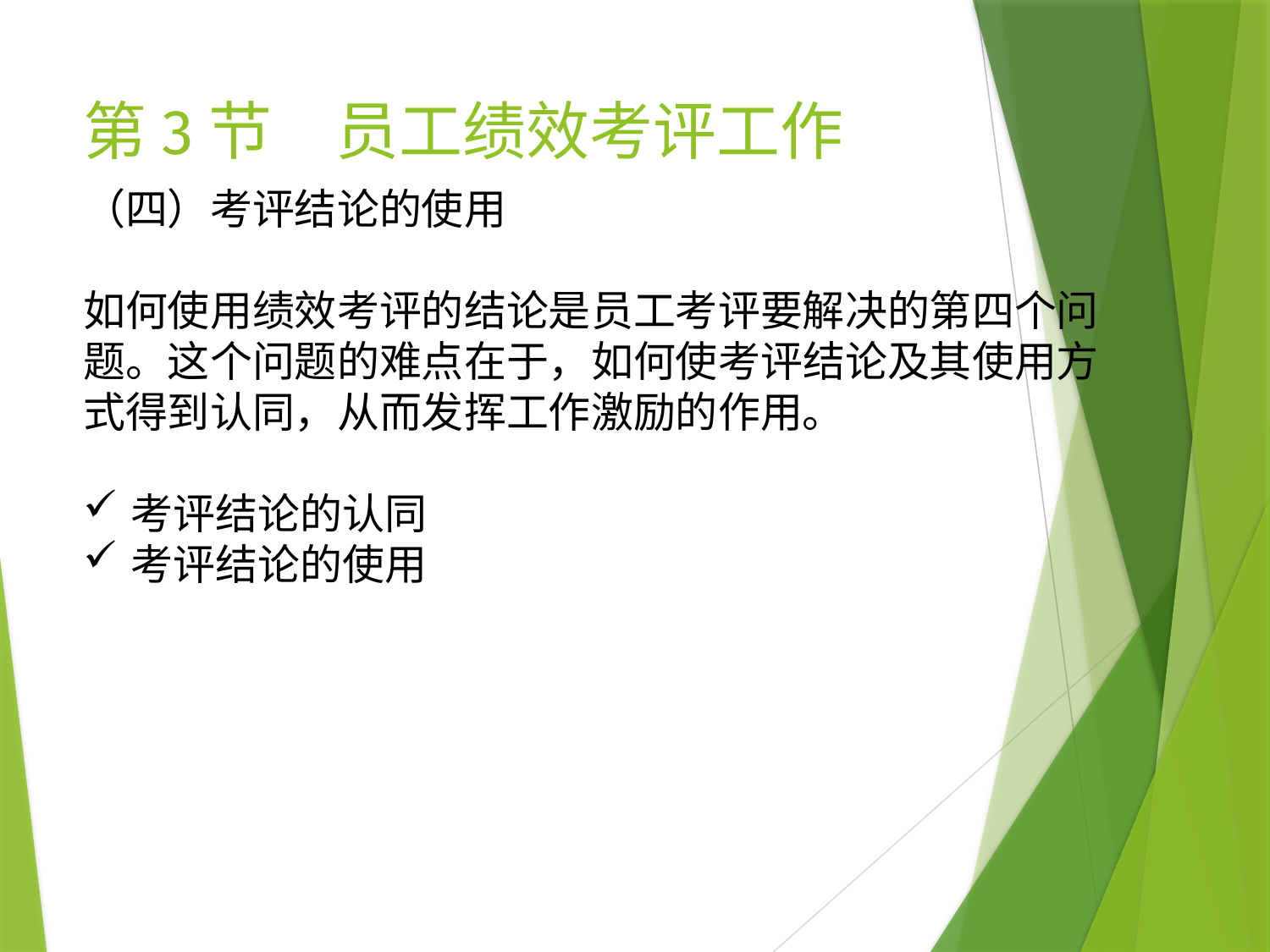

# 第3节　员工绩效考评工作
（四）考评结论的使用

如何使用绩效考评的结论是员工考评要解决的第四个问题。这个问题的难点在于，如何使考评结论及其使用方式得到认同，从而发挥工作激励的作用。

考评结论的认同
考评结论的使用